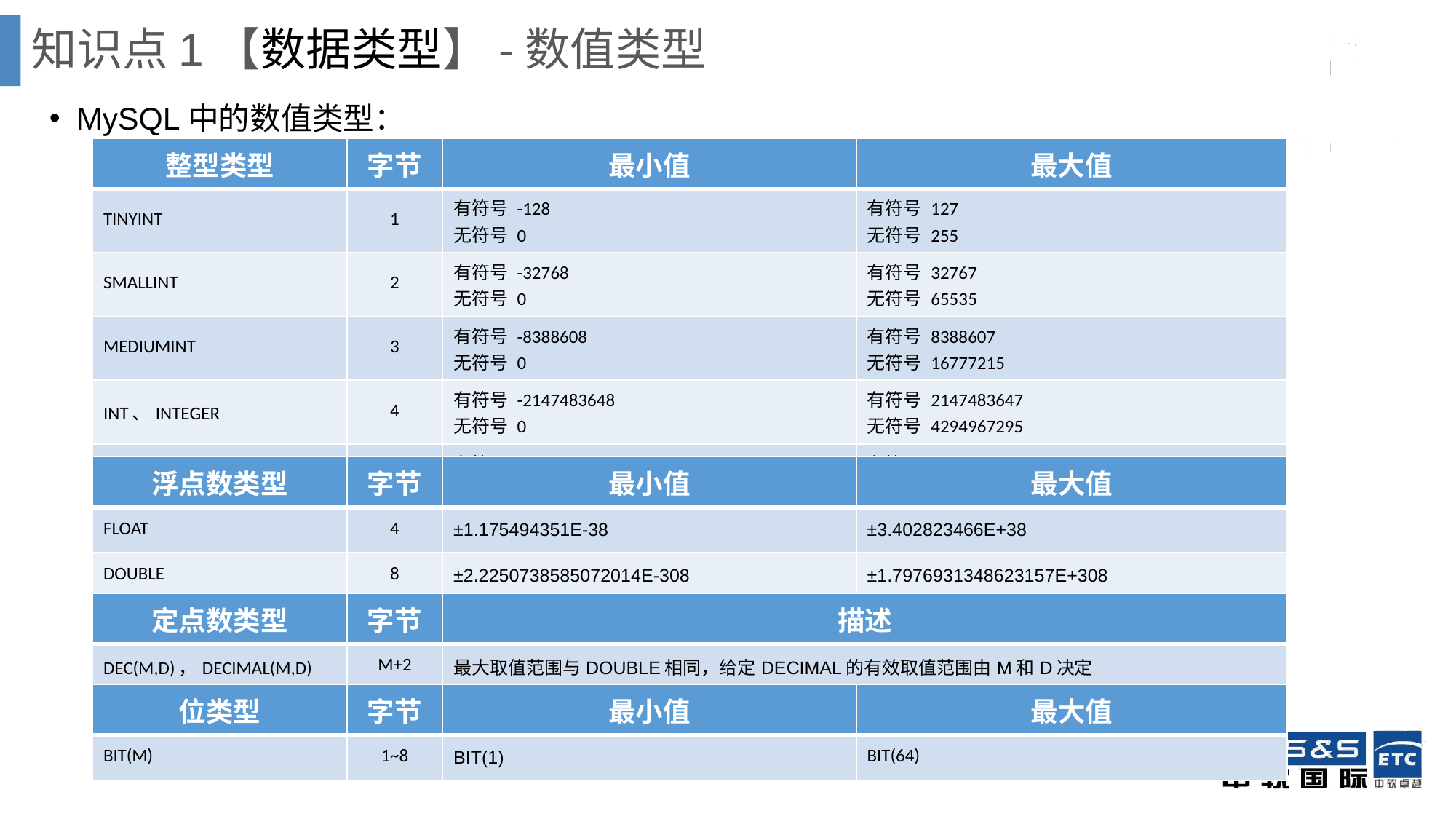

知识点1【数据类型】-数值类型
MySQL中的数值类型：

| 整型类型 | 字节 | 最小值 | 最大值 |
| --- | --- | --- | --- |
| TINYINT | 1 | 有符号 -128 无符号 0 | 有符号 127 无符号 255 |
| SMALLINT | 2 | 有符号 -32768 无符号 0 | 有符号 32767 无符号 65535 |
| MEDIUMINT | 3 | 有符号 -8388608 无符号 0 | 有符号 8388607 无符号 16777215 |
| INT、INTEGER | 4 | 有符号 -2147483648 无符号 0 | 有符号 2147483647 无符号 4294967295 |
| BEGINT | 8 | 有符号 -9223372036854775808 无符号 0 | 有符号 9223372036854775807 无符号 18446744073709551615 |
| 浮点数类型 | 字节 | 最小值 | 最大值 |
| --- | --- | --- | --- |
| FLOAT | 4 | ±1.175494351E-38 | ±3.402823466E+38 |
| DOUBLE | 8 | ±2.2250738585072014E-308 | ±1.7976931348623157E+308 |
| 定点数类型 | 字节 | 描述 |
| --- | --- | --- |
| DEC(M,D)，DECIMAL(M,D) | M+2 | 最大取值范围与DOUBLE相同，给定DECIMAL的有效取值范围由M和D决定 |
| 位类型 | 字节 | 最小值 | 最大值 |
| --- | --- | --- | --- |
| BIT(M) | 1~8 | BIT(1) | BIT(64) |